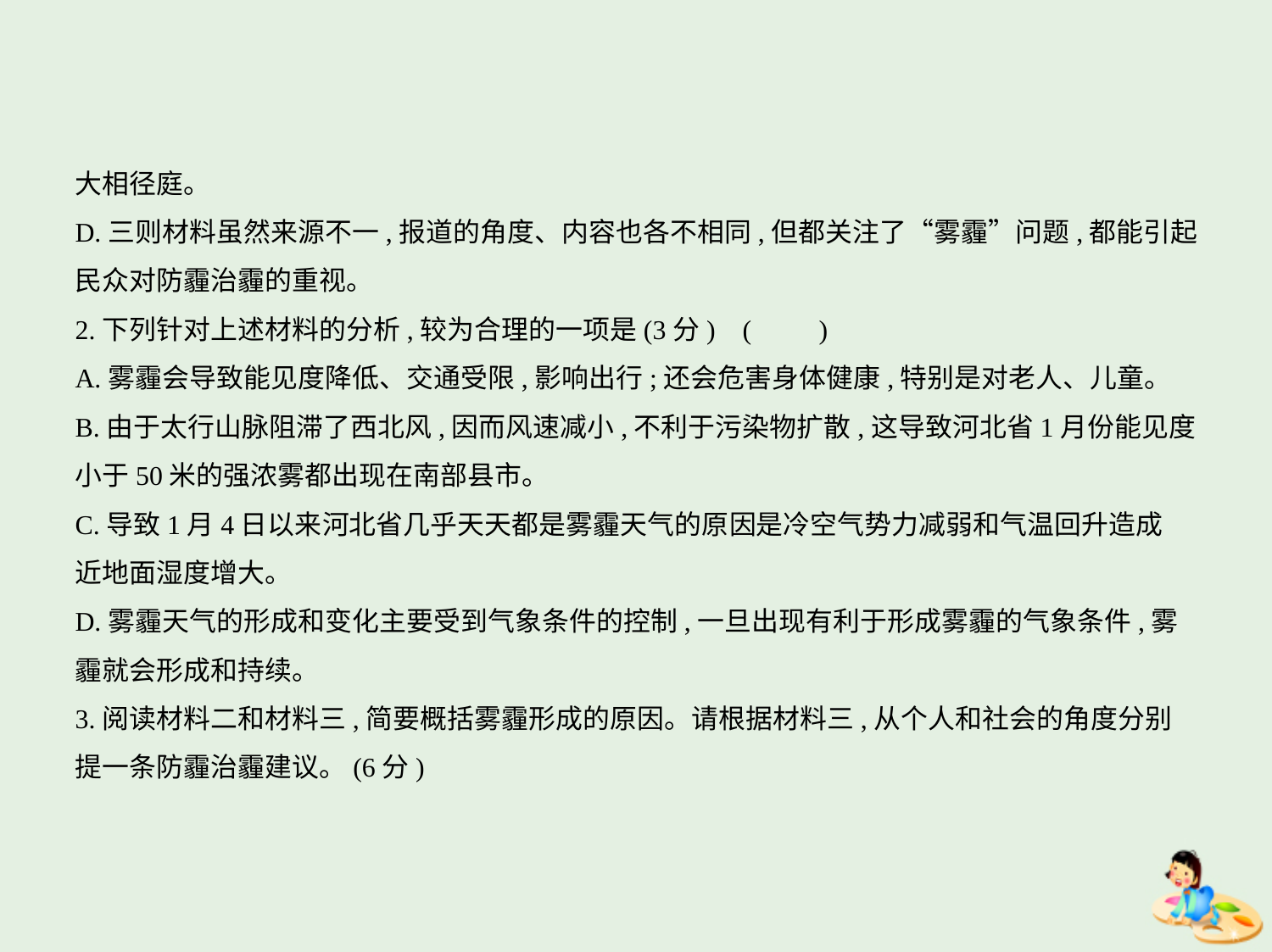

大相径庭。
D.三则材料虽然来源不一,报道的角度、内容也各不相同,但都关注了“雾霾”问题,都能引起
民众对防霾治霾的重视。
2.下列针对上述材料的分析,较为合理的一项是(3分) (　　)
A.雾霾会导致能见度降低、交通受限,影响出行;还会危害身体健康,特别是对老人、儿童。
B.由于太行山脉阻滞了西北风,因而风速减小,不利于污染物扩散,这导致河北省1月份能见度
小于50米的强浓雾都出现在南部县市。
C.导致1月4日以来河北省几乎天天都是雾霾天气的原因是冷空气势力减弱和气温回升造成
近地面湿度增大。
D.雾霾天气的形成和变化主要受到气象条件的控制,一旦出现有利于形成雾霾的气象条件,雾
霾就会形成和持续。
3.阅读材料二和材料三,简要概括雾霾形成的原因。请根据材料三,从个人和社会的角度分别
提一条防霾治霾建议。(6分)